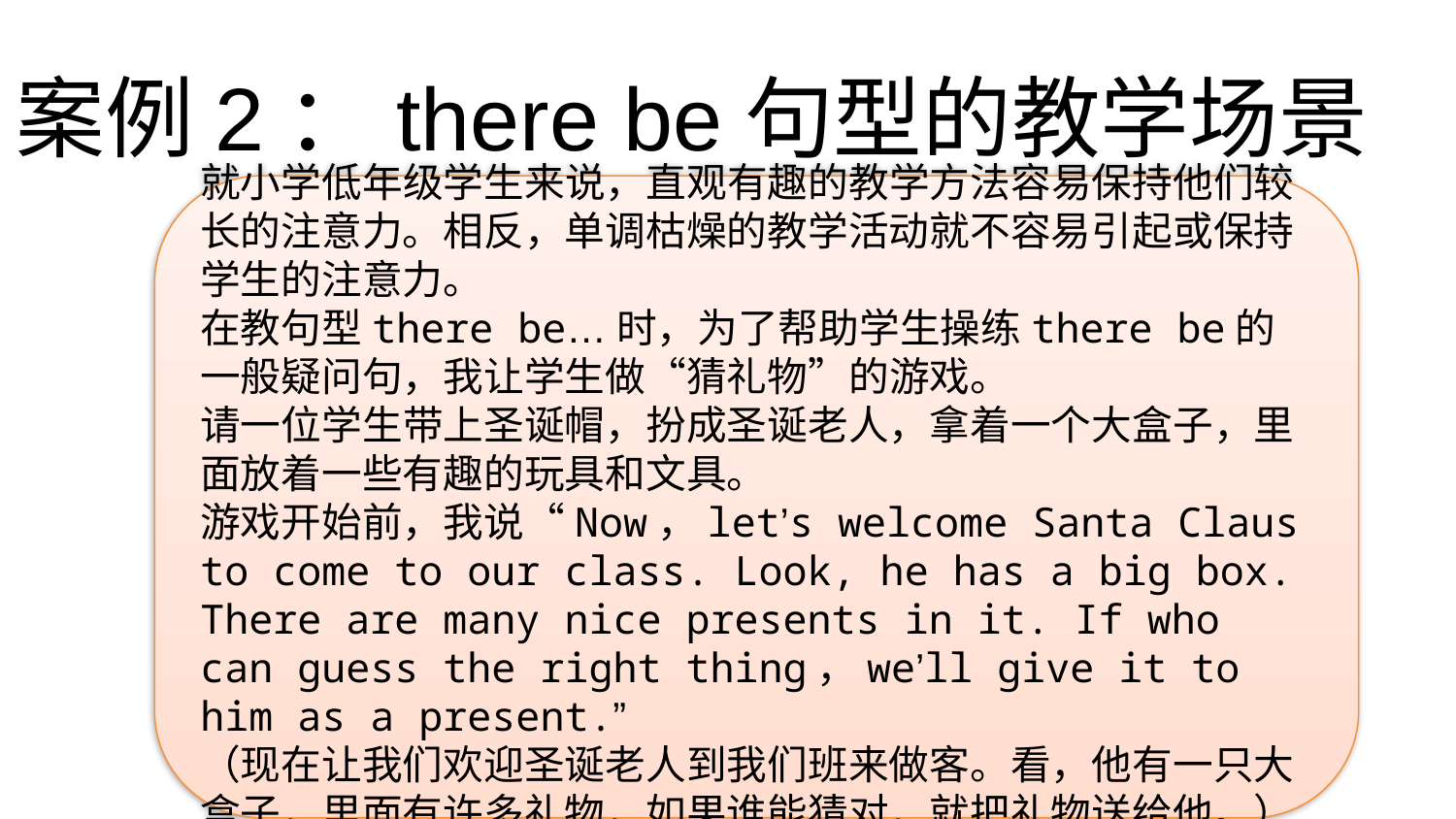

# 案例2：there be句型的教学场景
就小学低年级学生来说，直观有趣的教学方法容易保持他们较长的注意力。相反，单调枯燥的教学活动就不容易引起或保持学生的注意力。
在教句型there be…时，为了帮助学生操练there be的一般疑问句，我让学生做“猜礼物”的游戏。
请一位学生带上圣诞帽，扮成圣诞老人，拿着一个大盒子，里面放着一些有趣的玩具和文具。
游戏开始前，我说“Now，let’s welcome Santa Claus to come to our class. Look, he has a big box. There are many nice presents in it. If who can guess the right thing，we’ll give it to him as a present.”
（现在让我们欢迎圣诞老人到我们班来做客。看，他有一只大盒子，里面有许多礼物，如果谁能猜对，就把礼物送给他。）